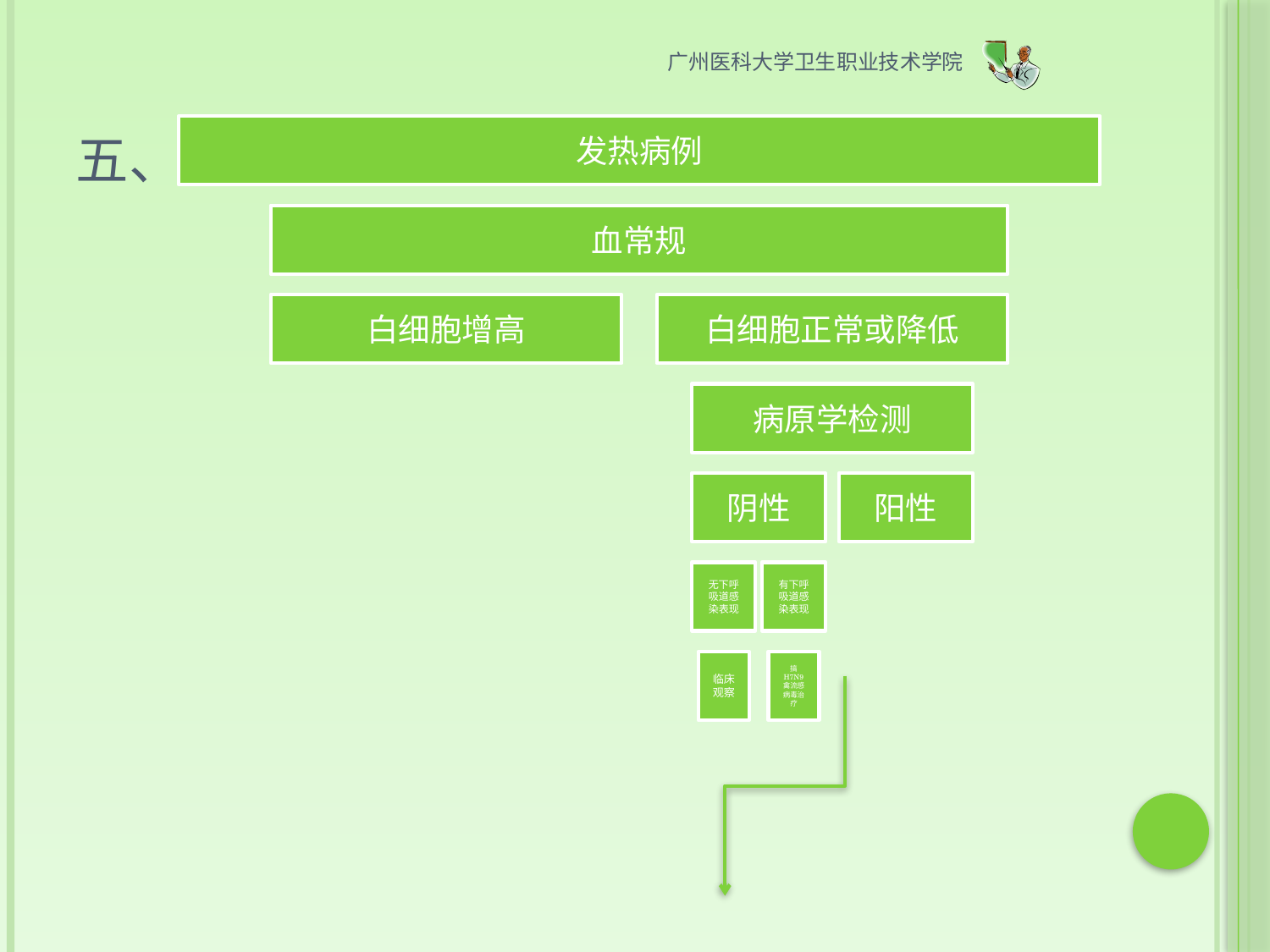

广州医科大学卫生职业技术学院
# 五、防控流程
血常规
白细胞增高
发热病例
白细胞正常或降低
病原学检测
阴性
阳性
无下呼吸道感染表现
有下呼吸道感染表现
临床观察
搞H7N9禽流感病毒治疗